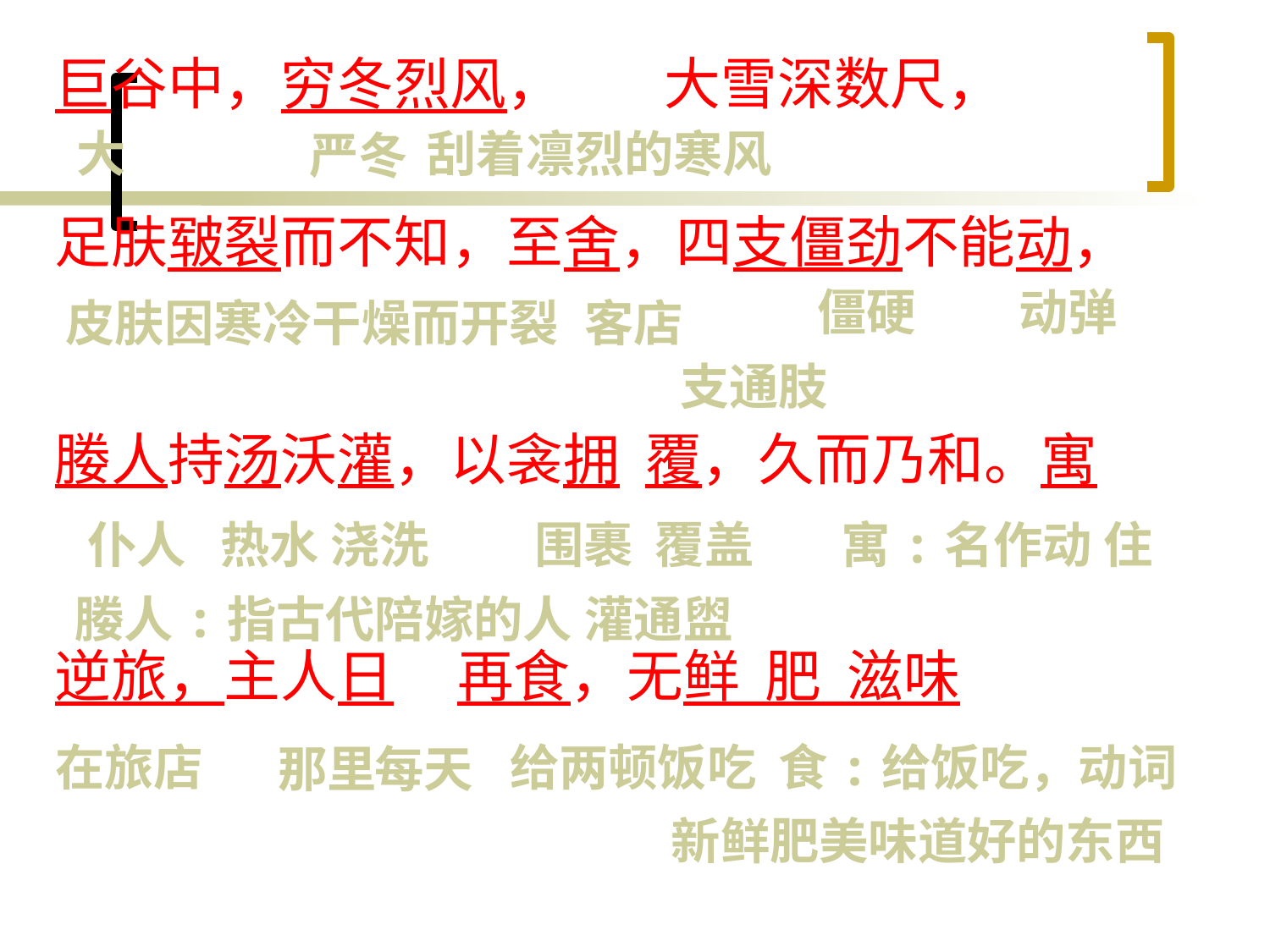

巨谷中，穷冬烈风，        大雪深数尺，

足肤皲裂而不知，至舍，四支僵劲不能动，

媵人持汤沃灌，以衾拥  覆，久而乃和。寓

逆旅，主人日     再食，无鲜  肥  滋味

大
刮着凛烈的寒风
严冬
僵硬
动弹
皮肤因寒冷干燥而开裂
客店
支通肢
仆人
热水
浇洗
围裹  覆盖
寓:名作动 住
媵人:指古代陪嫁的人
灌通盥
在旅店
给两顿饭吃  食:给饭吃，动词
那里
每天
新鲜肥美味道好的东西